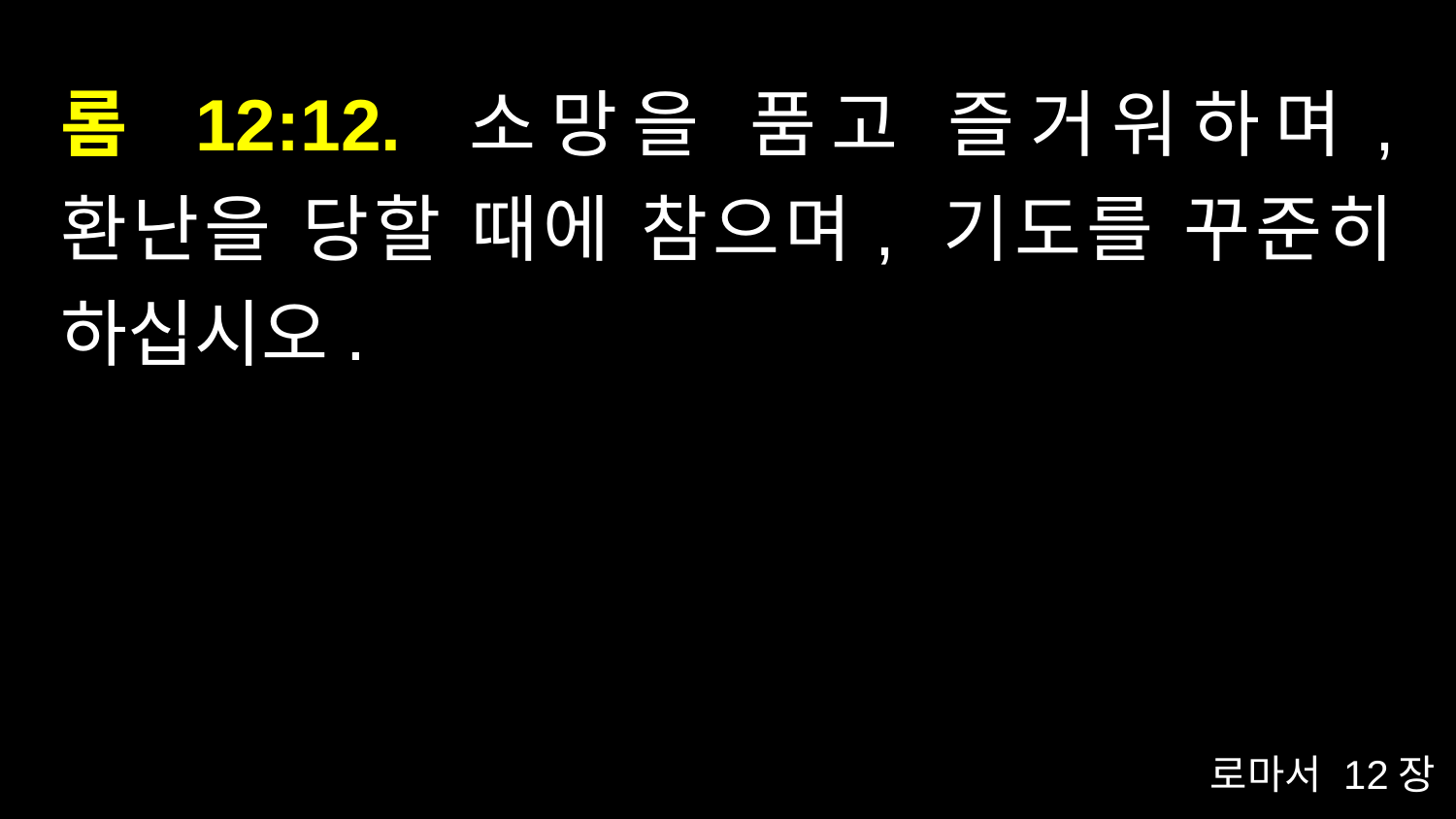

# 롬 12:12. 소망을 품고 즐거워하며, 환난을 당할 때에 참으며, 기도를 꾸준히 하십시오.
로마서 12장